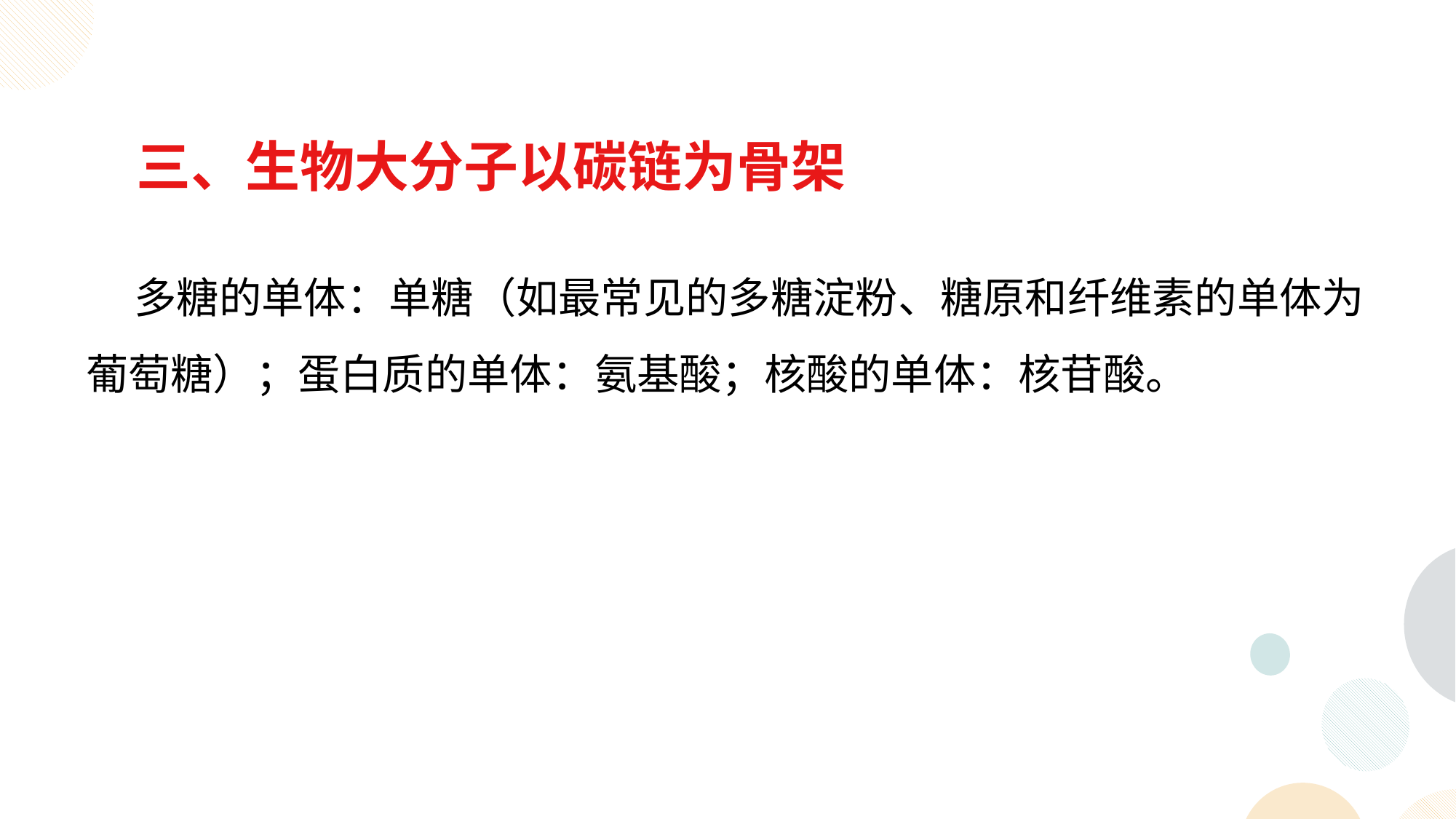

三、生物大分子以碳链为骨架
    多糖的单体：单糖（如最常见的多糖淀粉、糖原和纤维素的单体为葡萄糖）；蛋白质的单体：氨基酸；核酸的单体：核苷酸。